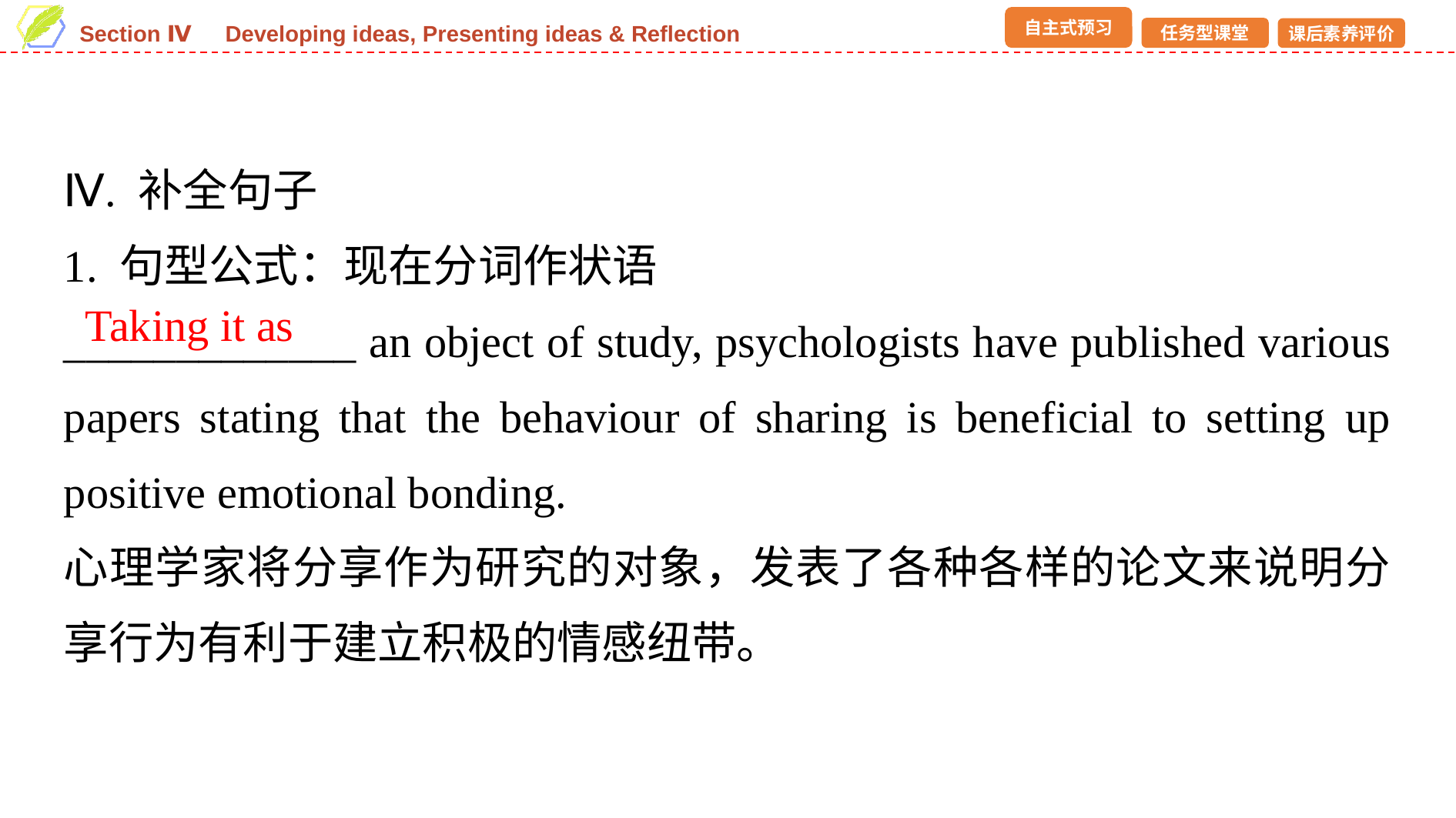

Ⅳ. 补全句子
1. 句型公式：现在分词作状语
_____________ an object of study, psychologists have published various papers stating that the behaviour of sharing is beneficial to setting up positive emotional bonding.
心理学家将分享作为研究的对象，发表了各种各样的论文来说明分享行为有利于建立积极的情感纽带。
Taking it as